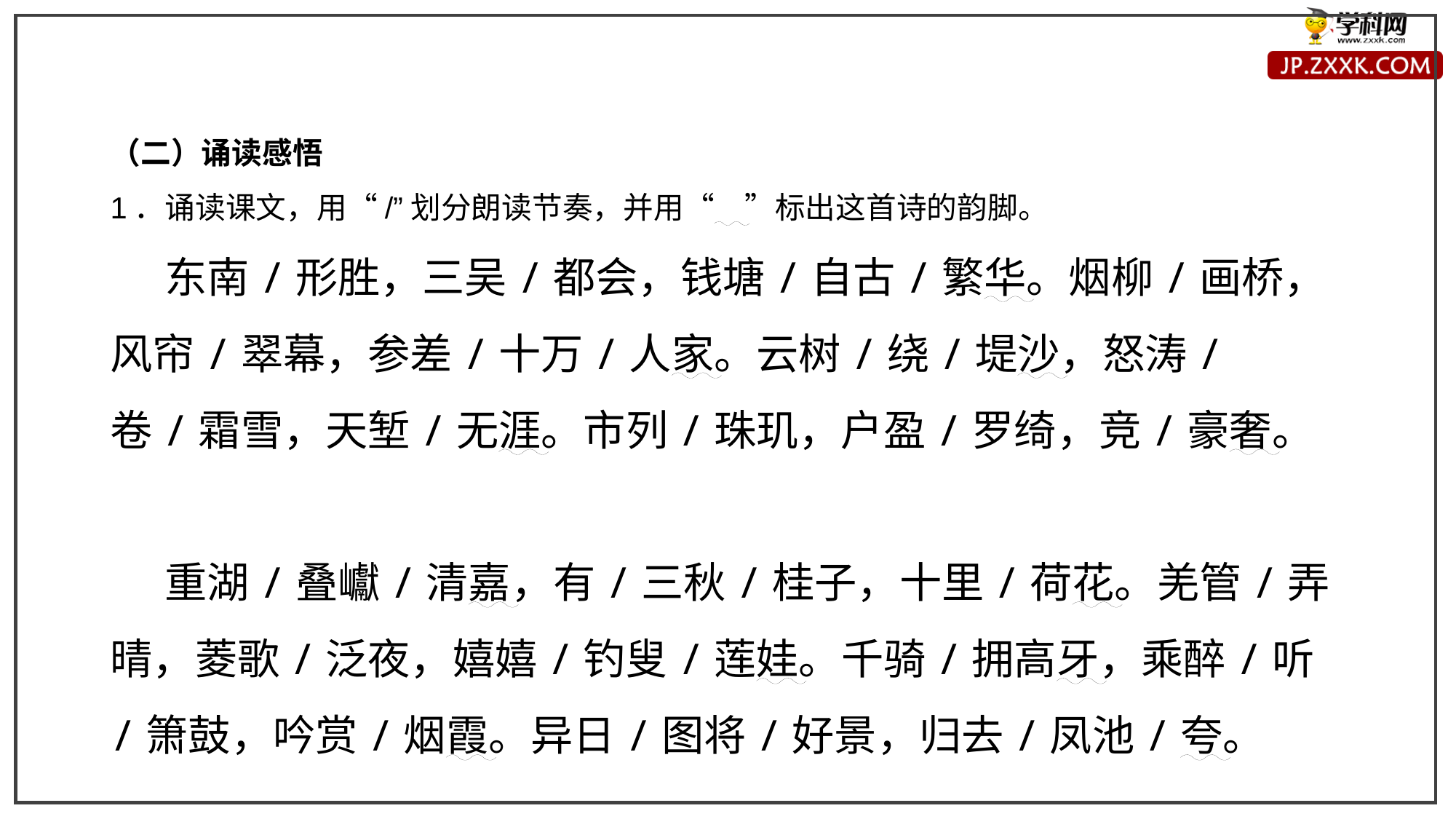

（二）诵读感悟
1．诵读课文，用“/”划分朗读节奏，并用“　”标出这首诗的韵脚。
东南/形胜，三吴/都会，钱塘/自古/繁华。烟柳/画桥，风帘/翠幕，参差/十万/人家。云树/绕/堤沙，怒涛/卷/霜雪，天堑/无涯。市列/珠玑，户盈/罗绮，竞/豪奢。
重湖/叠巘/清嘉，有/三秋/桂子，十里/荷花。羌管/弄晴，菱歌/泛夜，嬉嬉/钓叟/莲娃。千骑/拥高牙，乘醉/听/箫鼓，吟赏/烟霞。异日/图将/好景，归去/凤池/夸。